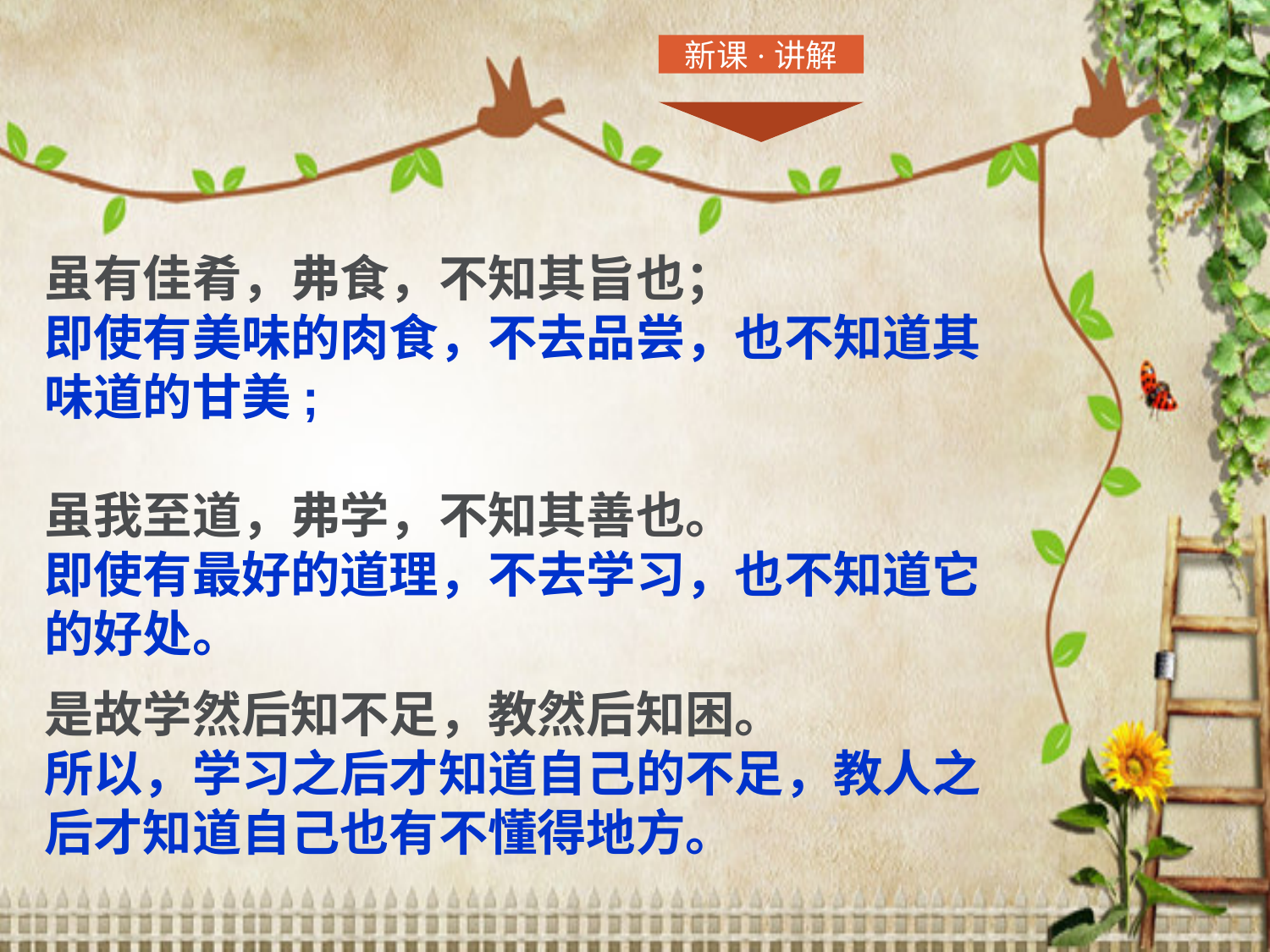

新课·讲解

虽有佳肴，弗食，不知其旨也；
即使有美味的肉食，不去品尝，也不知道其味道的甘美;

虽我至道，弗学，不知其善也。
即使有最好的道理，不去学习，也不知道它的好处。

是故学然后知不足，教然后知困。
所以，学习之后才知道自己的不足，教人之后才知道自己也有不懂得地方。